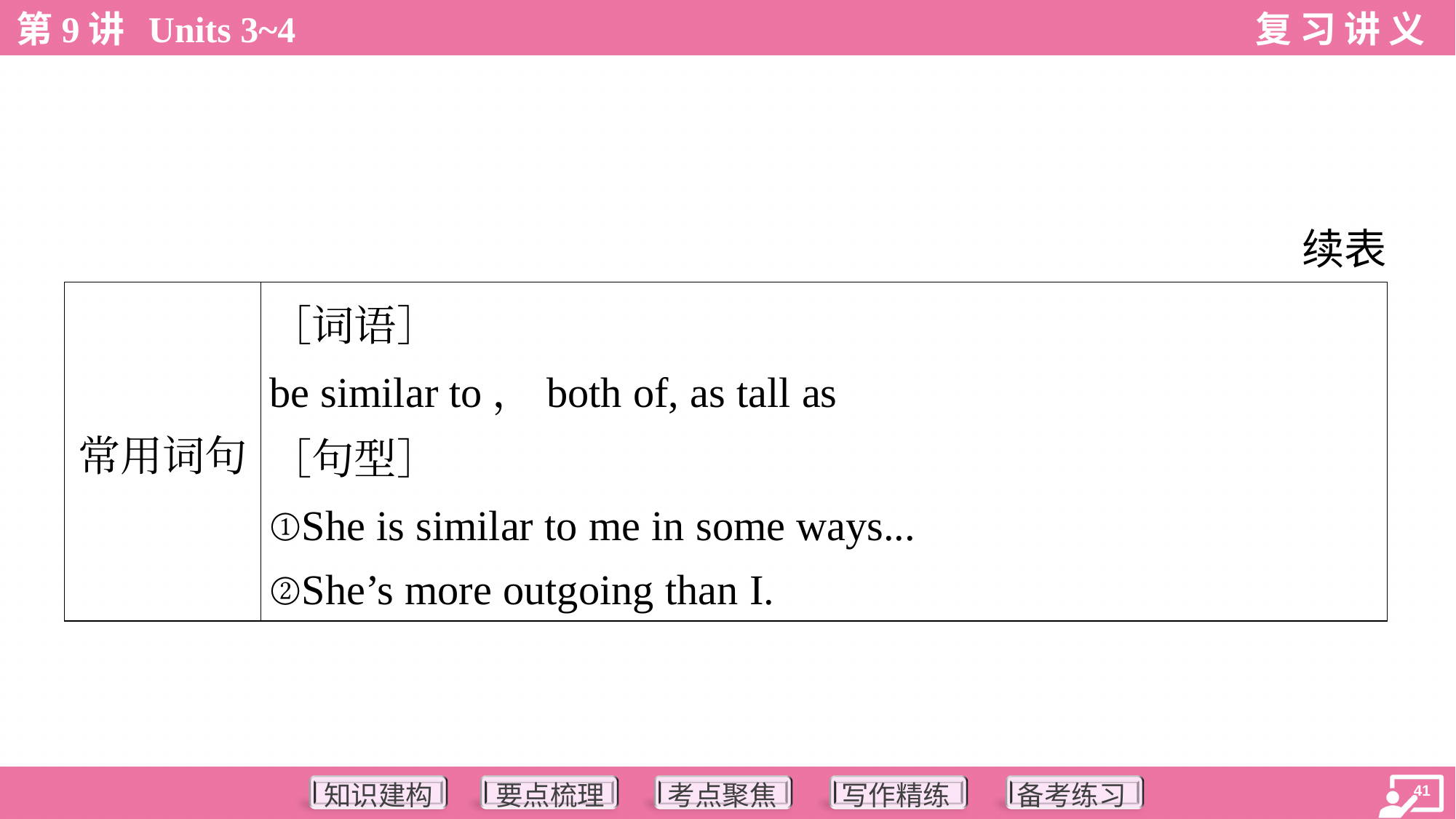

续表
| 常用词句 | ［词语］ be similar to，both of, as tall as ［句型］ ①She is similar to me in some ways... ②She’s more outgoing than I. |
| --- | --- |